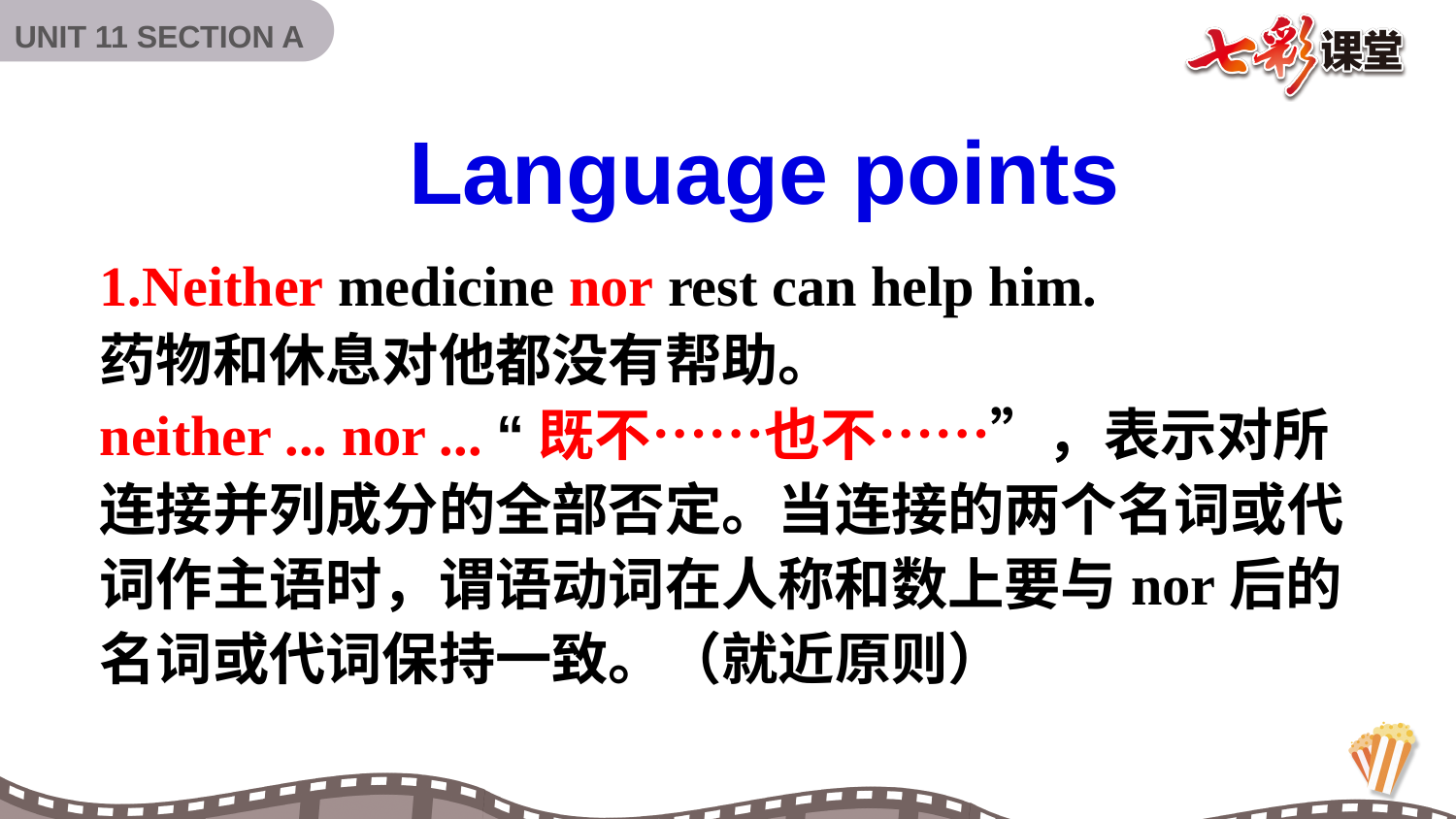

Language points
1.Neither medicine nor rest can help him.
药物和休息对他都没有帮助。
neither ... nor ... “既不……也不……”，表示对所
连接并列成分的全部否定。当连接的两个名词或代
词作主语时，谓语动词在人称和数上要与nor后的
名词或代词保持一致。（就近原则）